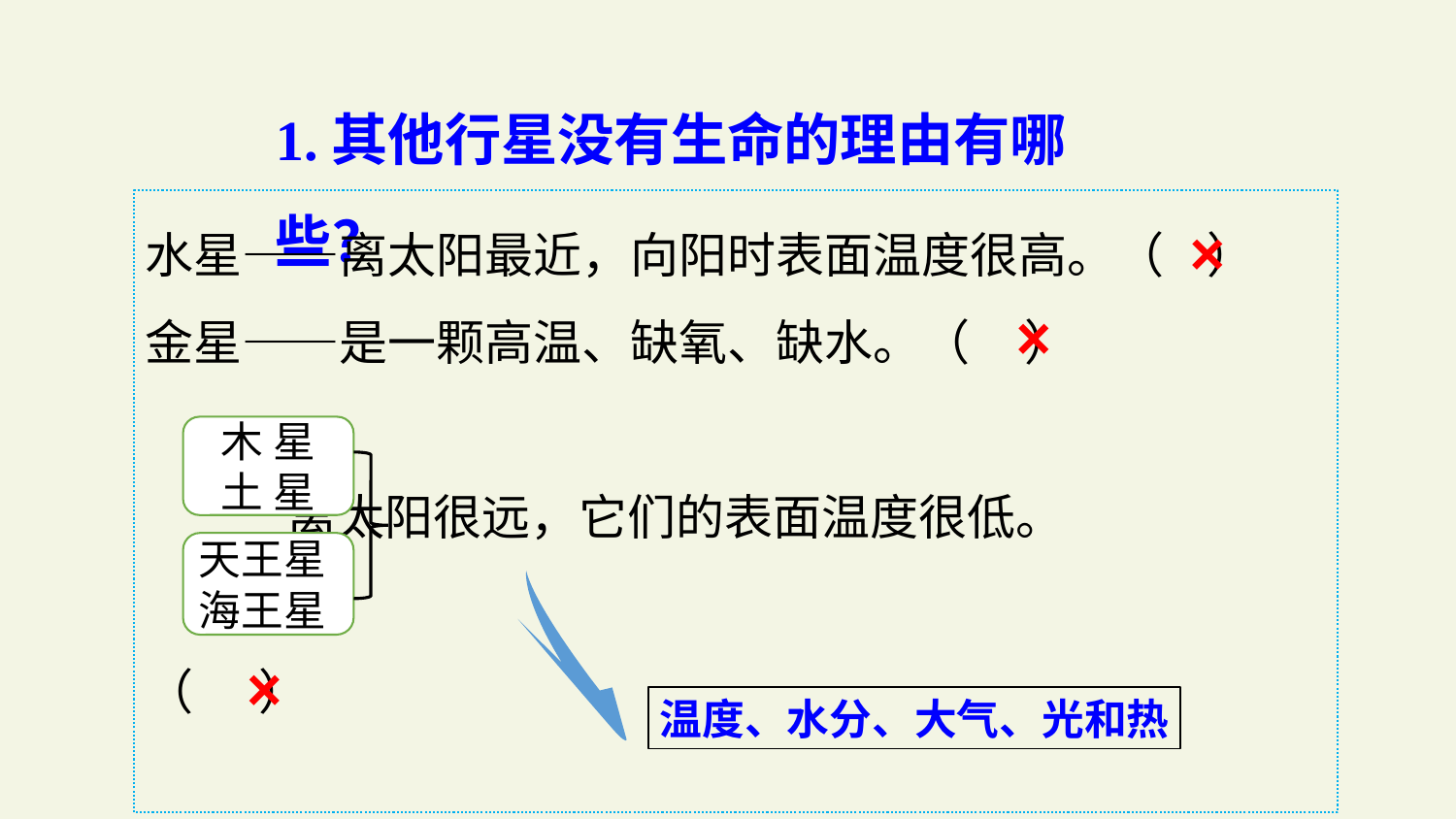

1.其他行星没有生命的理由有哪些？
水星——离太阳最近，向阳时表面温度很高。（    ）
金星——是一颗高温、缺氧、缺水。（     ）

            离太阳很远，它们的表面温度很低。

（      ）

×
×
木 星
土 星

天王星
海王星

×
温度、水分、大气、光和热